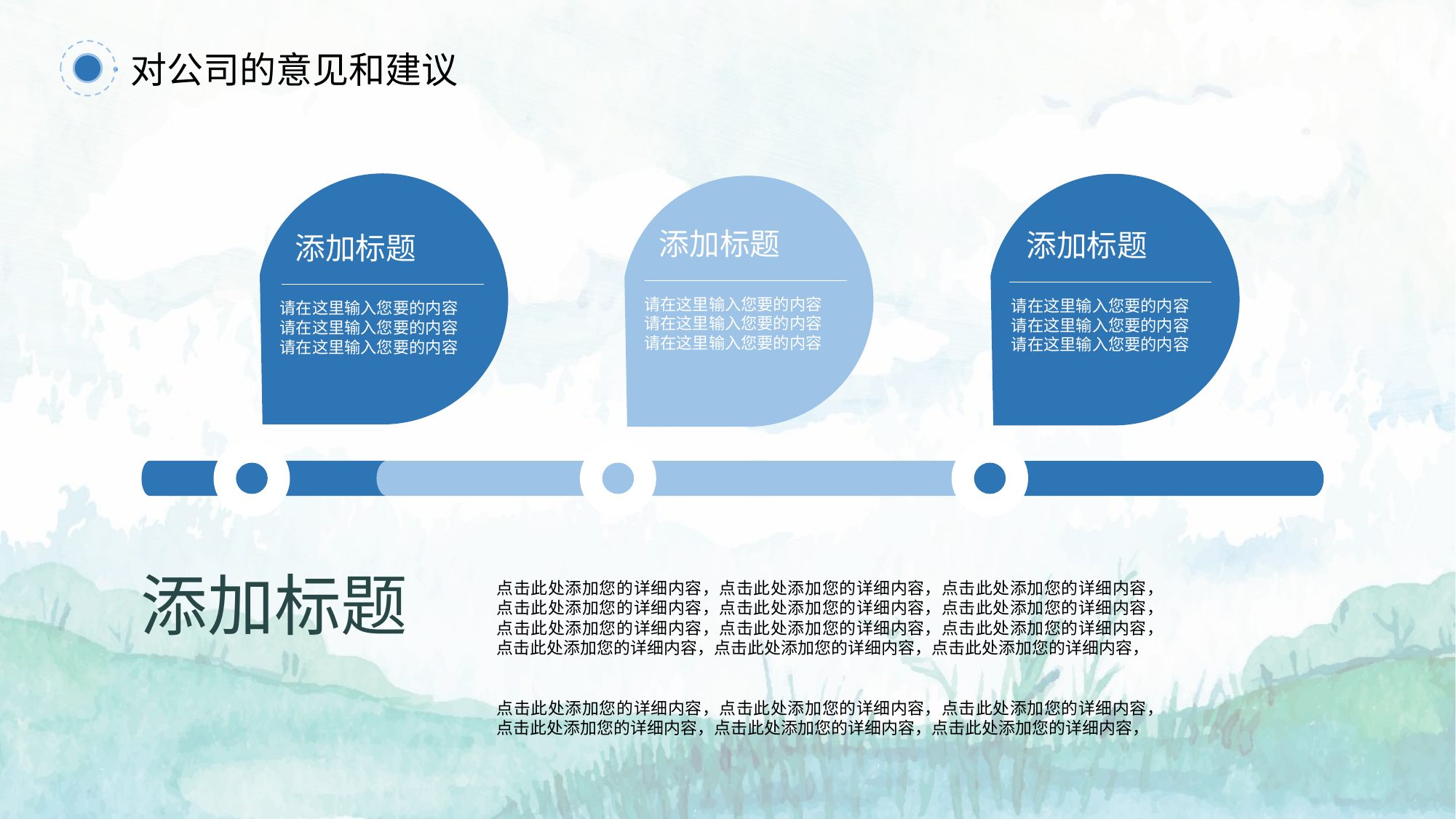

对公司的意见和建议

添加标题
添加标题
添加标题
请在这里输入您要的内容
请在这里输入您要的内容
请在这里输入您要的内容

请在这里输入您要的内容
请在这里输入您要的内容
请在这里输入您要的内容

请在这里输入您要的内容
请在这里输入您要的内容
请在这里输入您要的内容

添加标题
点击此处添加您的详细内容，点击此处添加您的详细内容，点击此处添加您的详细内容，点击此处添加您的详细内容，点击此处添加您的详细内容，点击此处添加您的详细内容，点击此处添加您的详细内容，点击此处添加您的详细内容，点击此处添加您的详细内容，点击此处添加您的详细内容，点击此处添加您的详细内容，点击此处添加您的详细内容，

点击此处添加您的详细内容，点击此处添加您的详细内容，点击此处添加您的详细内容，点击此处添加您的详细内容，点击此处添加您的详细内容，点击此处添加您的详细内容，